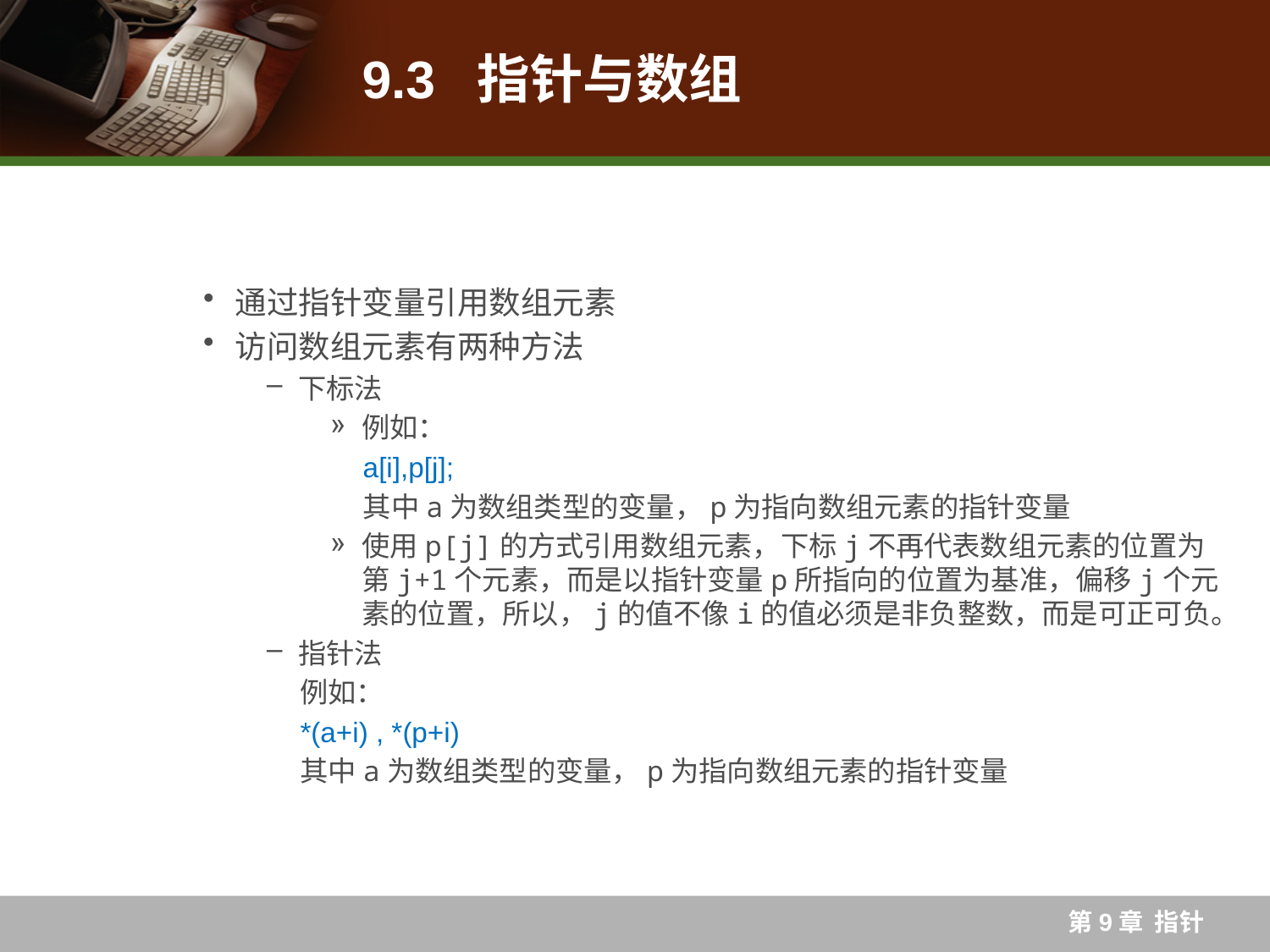

# 9.3  指针与数组
通过指针变量引用数组元素
访问数组元素有两种方法
下标法
例如：
a[i],p[j];
其中a为数组类型的变量，p为指向数组元素的指针变量
使用p[j]的方式引用数组元素，下标j不再代表数组元素的位置为第j+1个元素，而是以指针变量p所指向的位置为基准，偏移j个元素的位置，所以，j的值不像i的值必须是非负整数，而是可正可负。
指针法
例如：
*(a+i) , *(p+i)
其中a为数组类型的变量，p为指向数组元素的指针变量
第9章  指针